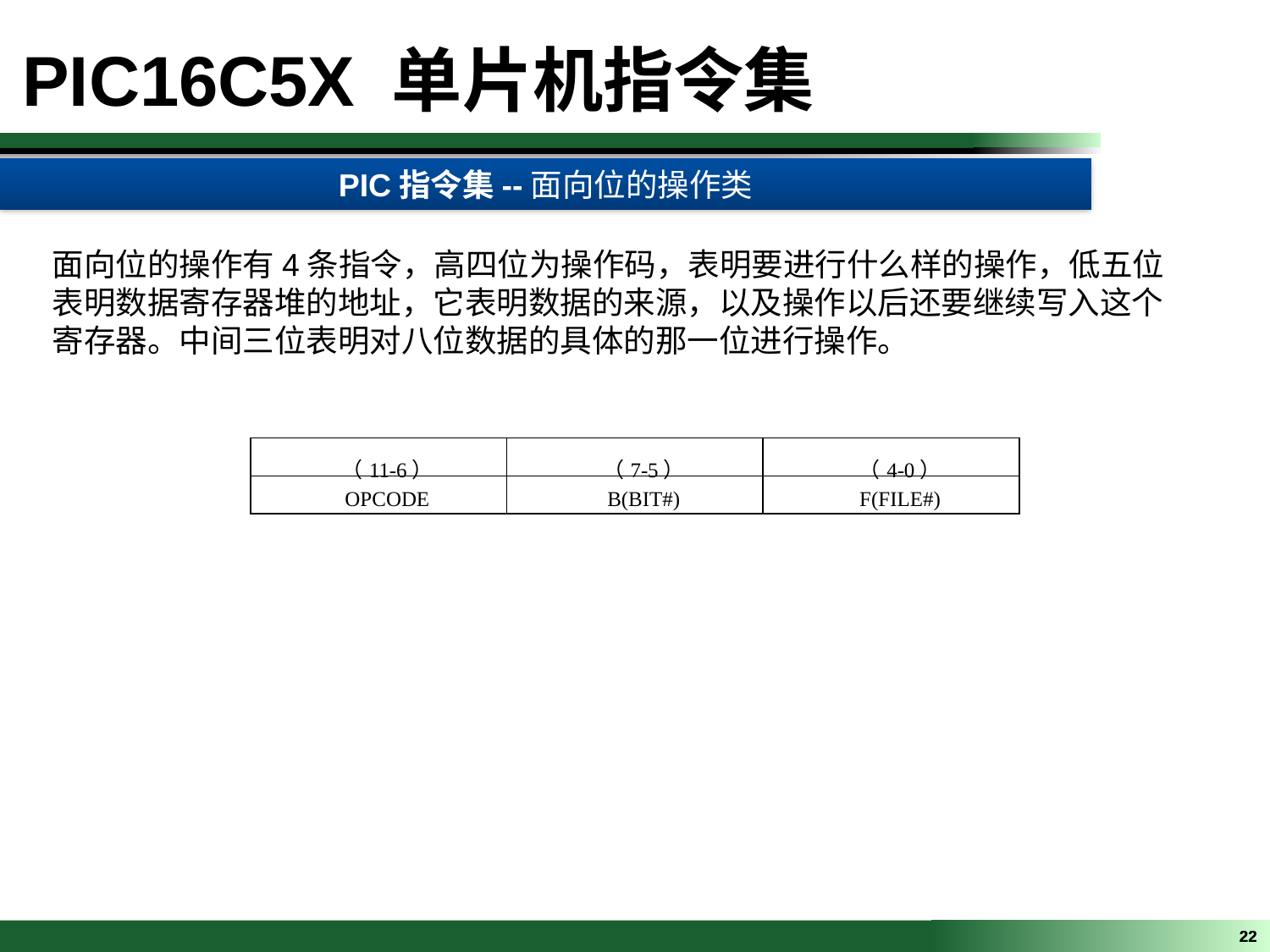

PIC16C5X 单片机指令集
PIC指令集--面向位的操作类
面向位的操作有4条指令，高四位为操作码，表明要进行什么样的操作，低五位表明数据寄存器堆的地址，它表明数据的来源，以及操作以后还要继续写入这个寄存器。中间三位表明对八位数据的具体的那一位进行操作。
| （11-6） | （7-5） | （4-0） |
| --- | --- | --- |
| OPCODE | B(BIT#) | F(FILE#) |
22
22